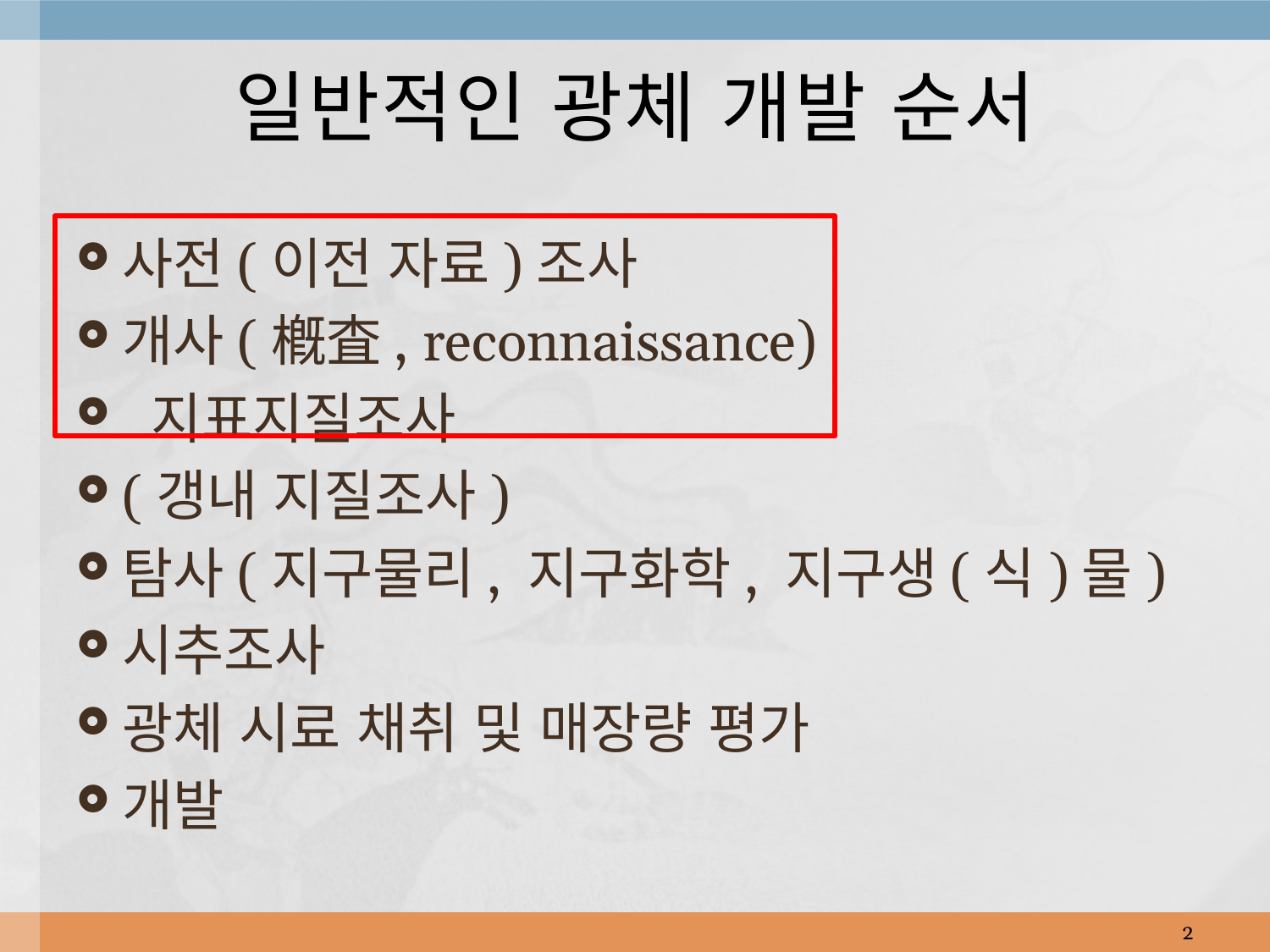

# 일반적인 광체 개발 순서

사전(이전 자료)조사
개사(槪査, reconnaissance)
 지표지질조사
(갱내 지질조사)
탐사(지구물리, 지구화학, 지구생(식)물)
시추조사
광체 시료 채취 및 매장량 평가
개발

2